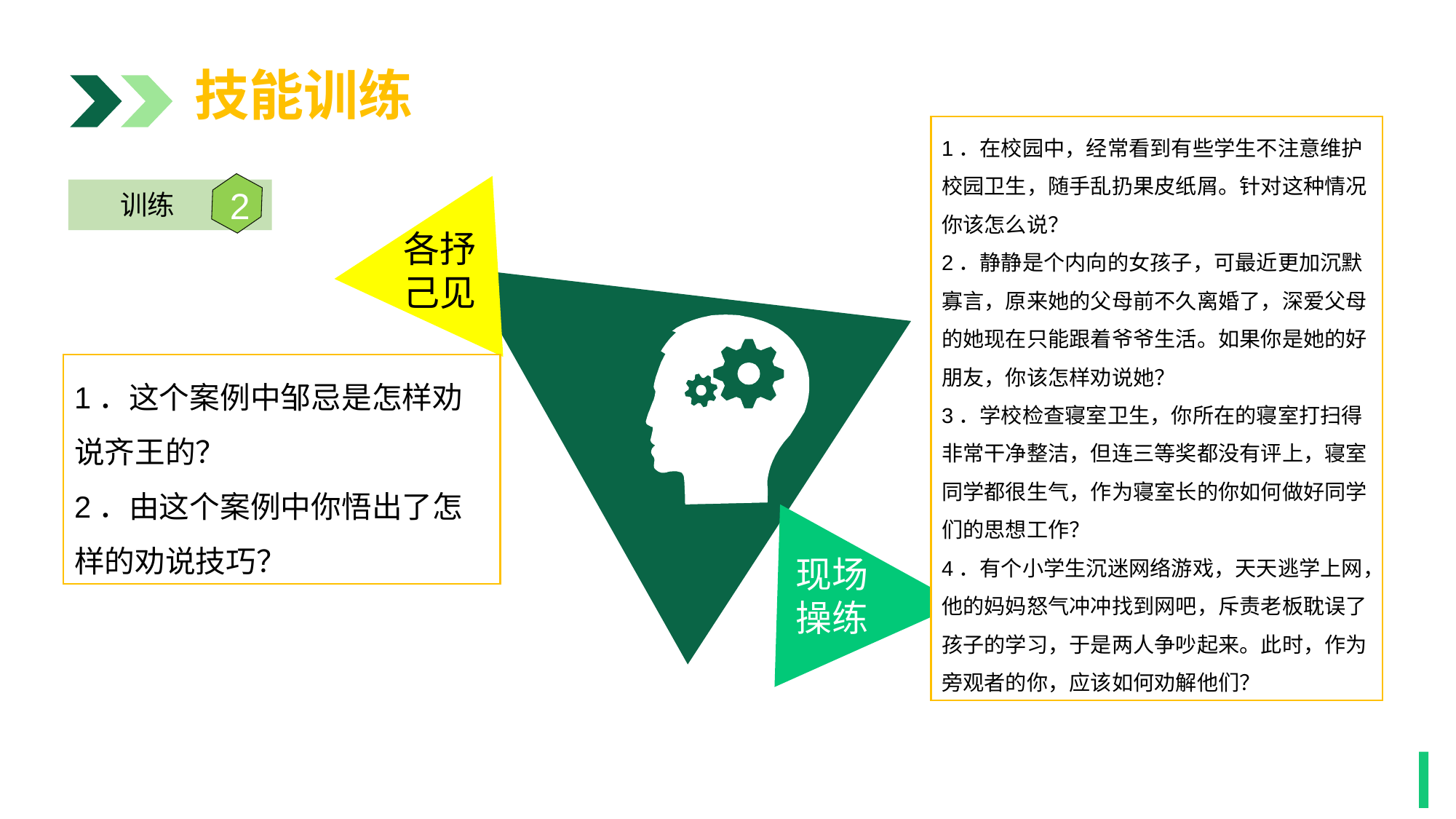

技能训练

1．在校园中，经常看到有些学生不注意维护校园卫生，随手乱扔果皮纸屑。针对这种情况你该怎么说？
2．静静是个内向的女孩子，可最近更加沉默寡言，原来她的父母前不久离婚了，深爱父母的她现在只能跟着爷爷生活。如果你是她的好朋友，你该怎样劝说她？
3．学校检查寝室卫生，你所在的寝室打扫得非常干净整洁，但连三等奖都没有评上，寝室同学都很生气，作为寝室长的你如何做好同学们的思想工作？
4．有个小学生沉迷网络游戏，天天逃学上网，他的妈妈怒气冲冲找到网吧，斥责老板耽误了孩子的学习，于是两人争吵起来。此时，作为旁观者的你，应该如何劝解他们？

各抒
己见
2

训练

1．这个案例中邹忌是怎样劝说齐王的？
2．由这个案例中你悟出了怎样的劝说技巧？

现场
操练
9